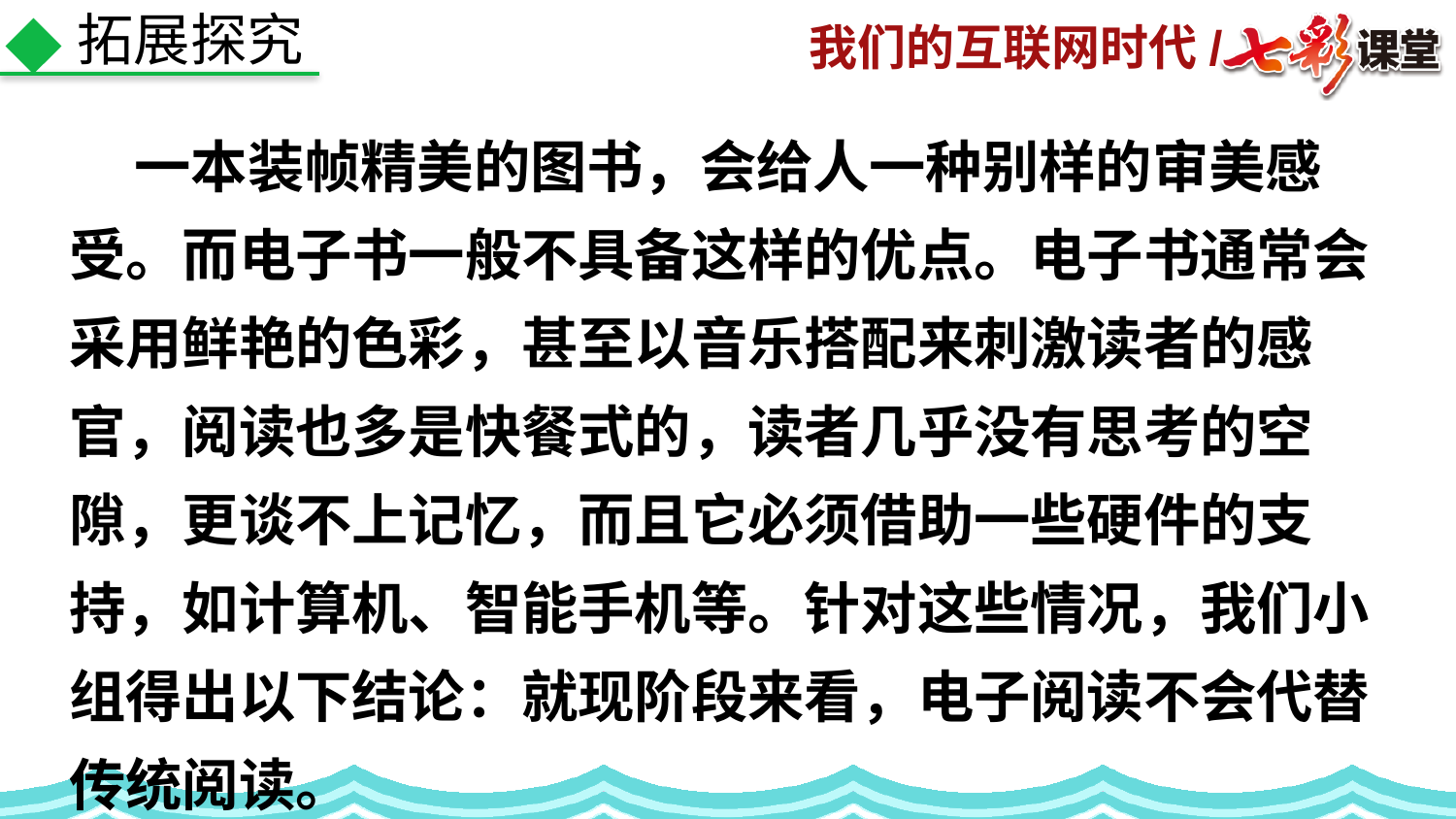

拓展探究

    一本装帧精美的图书，会给人一种别样的审美感受。而电子书一般不具备这样的优点。电子书通常会采用鲜艳的色彩，甚至以音乐搭配来刺激读者的感官，阅读也多是快餐式的，读者几乎没有思考的空隙，更谈不上记忆，而且它必须借助一些硬件的支持，如计算机、智能手机等。针对这些情况，我们小组得出以下结论：就现阶段来看，电子阅读不会代替传统阅读。